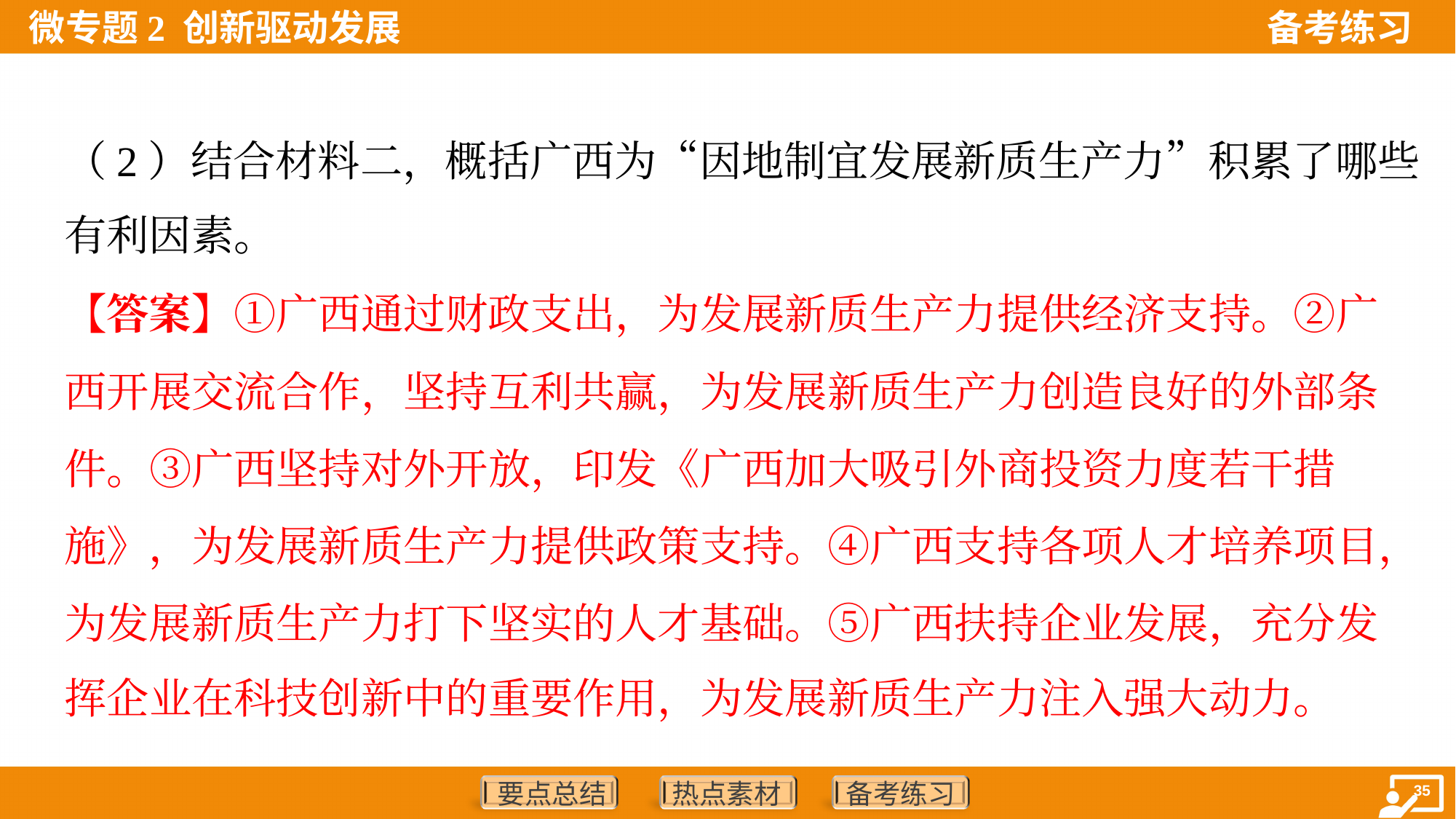

（2）结合材料二，概括广西为“因地制宜发展新质生产力”积累了哪些
有利因素。
【答案】①广西通过财政支出，为发展新质生产力提供经济支持。②广
西开展交流合作，坚持互利共赢，为发展新质生产力创造良好的外部条
件。③广西坚持对外开放，印发《广西加大吸引外商投资力度若干措
施》，为发展新质生产力提供政策支持。④广西支持各项人才培养项目，
为发展新质生产力打下坚实的人才基础。⑤广西扶持企业发展，充分发
挥企业在科技创新中的重要作用，为发展新质生产力注入强大动力。